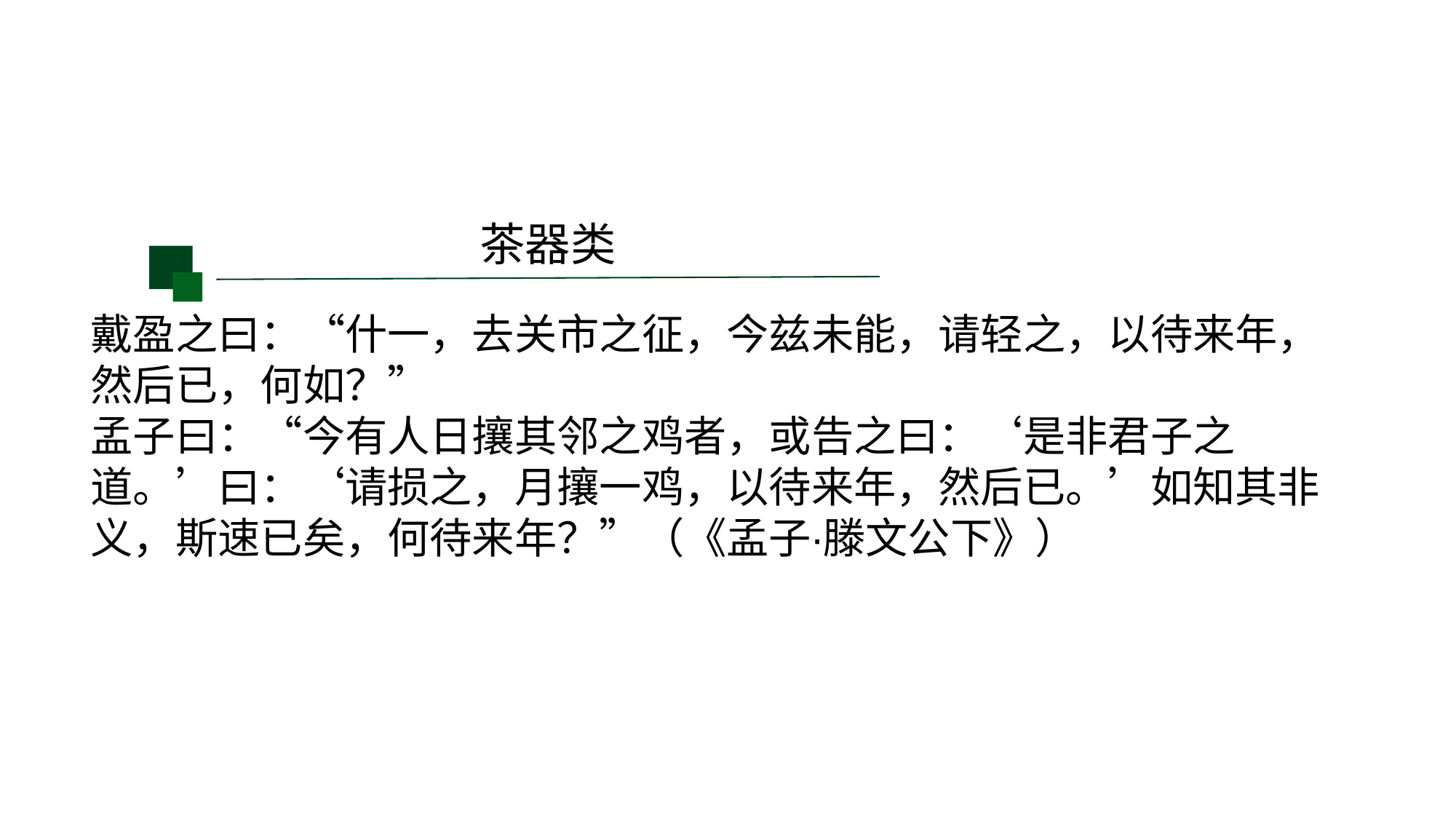

茶器类

戴盈之曰：“什一，去关市之征，今兹未能，请轻之，以待来年，然后已，何如？”
孟子曰：“今有人日攘其邻之鸡者，或告之曰：‘是非君子之道。’曰：‘请损之，月攘一鸡，以待来年，然后已。’如知其非义，斯速已矣，何待来年？”（《孟子∙滕文公下》）